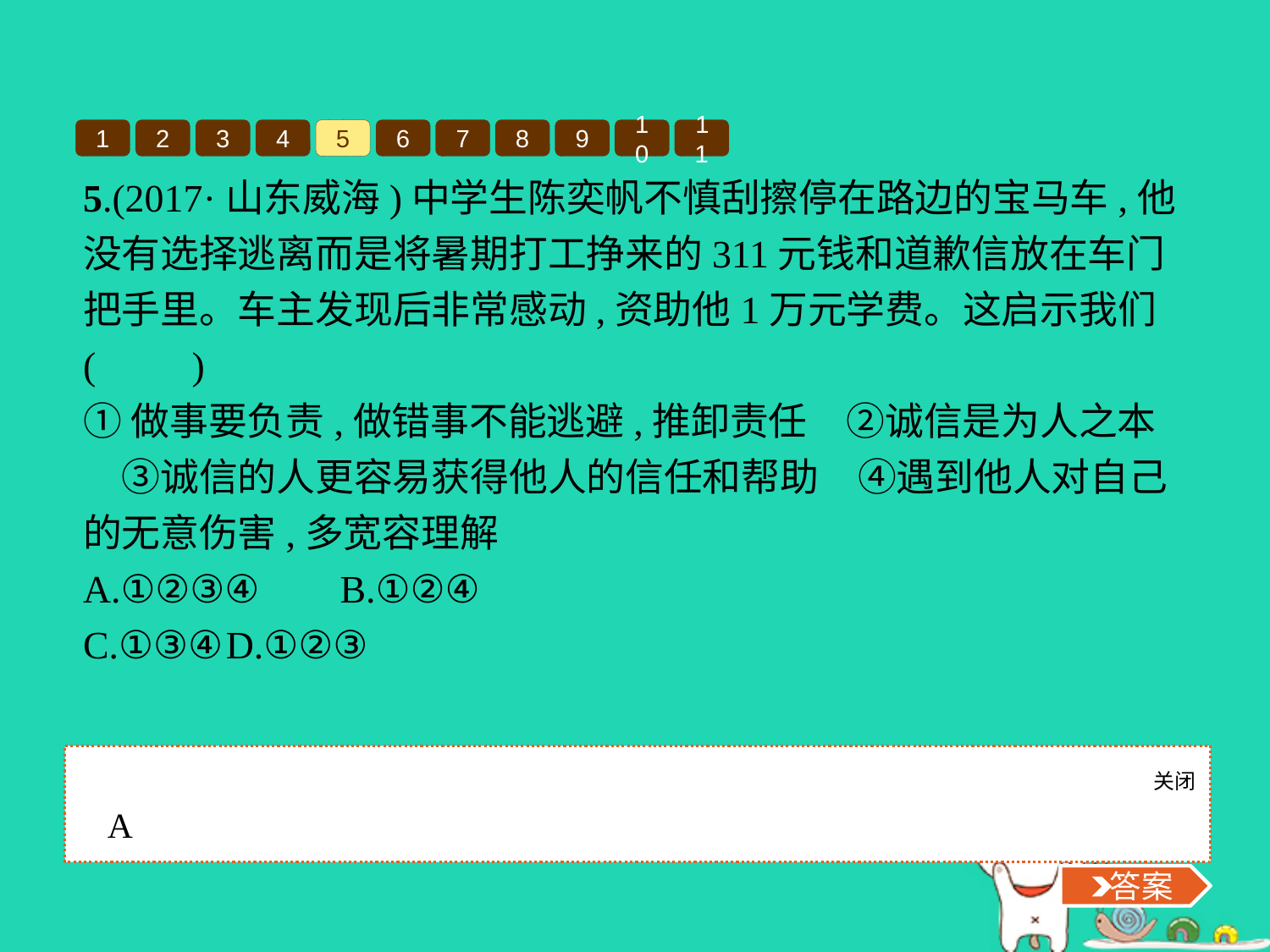

1
2
3
4
5
6
7
8
9
10
11
5.(2017·山东威海)中学生陈奕帆不慎刮擦停在路边的宝马车,他没有选择逃离而是将暑期打工挣来的311元钱和道歉信放在车门把手里。车主发现后非常感动,资助他1万元学费。这启示我们(　　)
①做事要负责,做错事不能逃避,推卸责任　②诚信是为人之本　③诚信的人更容易获得他人的信任和帮助　④遇到他人对自己的无意伤害,多宽容理解
A.①②③④	B.①②④
C.①③④	D.①②③

关闭
  答案

A
  答案